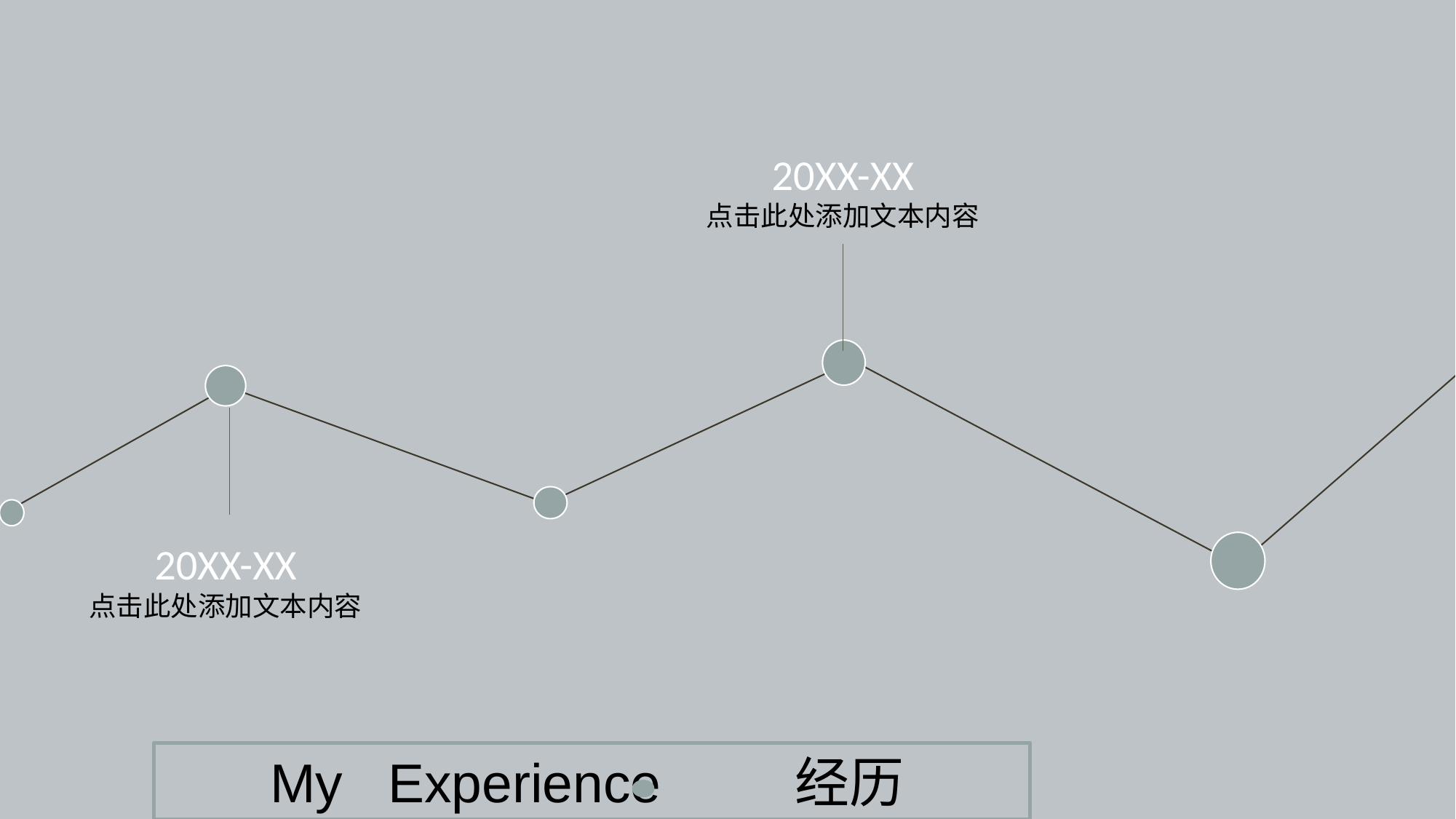

20XX-XX
点击此处添加文本内容

20XX-XX
点击此处添加文本内容
       My   Experience        经历